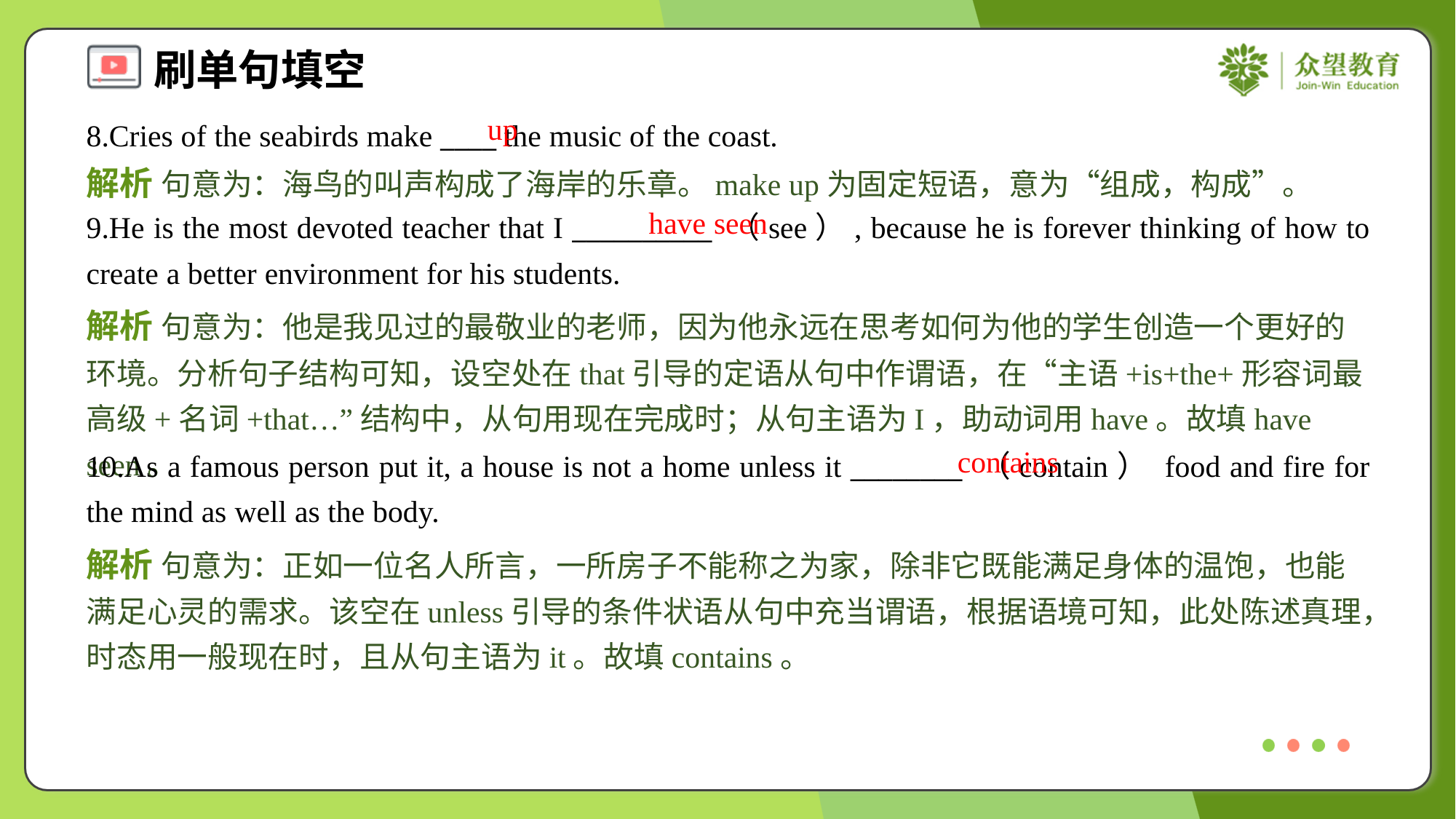

up
8.Cries of the seabirds make ____ the music of the coast.
解析 句意为：海鸟的叫声构成了海岸的乐章。make up为固定短语，意为“组成，构成”。
have seen
9.He is the most devoted teacher that I __________ （see）, because he is forever thinking of how to create a better environment for his students.
解析 句意为：他是我见过的最敬业的老师，因为他永远在思考如何为他的学生创造一个更好的环境。分析句子结构可知，设空处在that引导的定语从句中作谓语，在“主语+is+the+形容词最高级+名词+that…”结构中，从句用现在完成时；从句主语为I，助动词用have。故填have seen。
contains
10.As a famous person put it, a house is not a home unless it ________ （contain） food and fire for the mind as well as the body.
解析 句意为：正如一位名人所言，一所房子不能称之为家，除非它既能满足身体的温饱，也能满足心灵的需求。该空在unless引导的条件状语从句中充当谓语，根据语境可知，此处陈述真理，时态用一般现在时，且从句主语为it。故填contains。